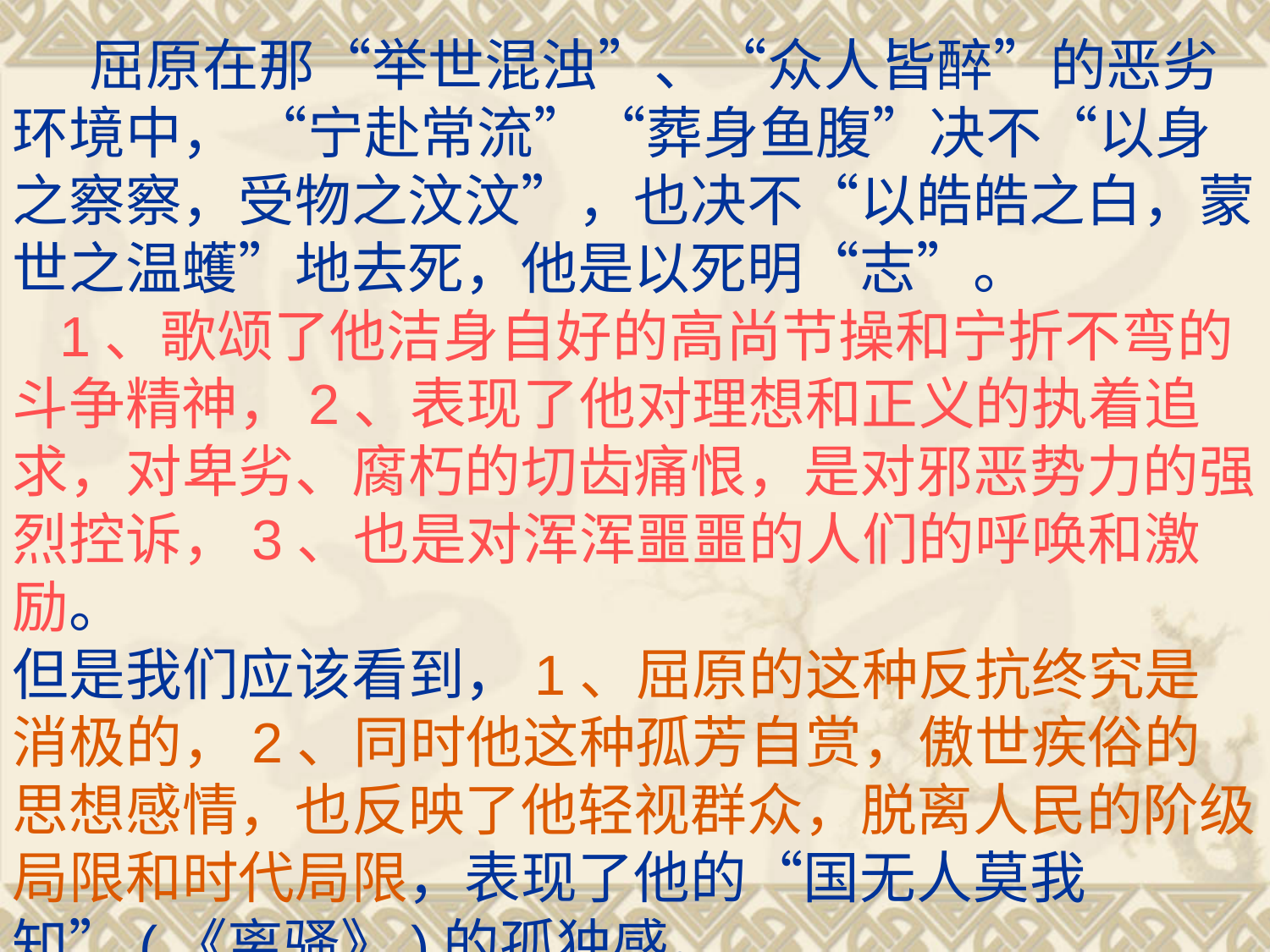

屈原在那“举世混浊”、“众人皆醉”的恶劣环境中， “宁赴常流”“葬身鱼腹”决不“以身之察察，受物之汶汶”，也决不“以皓皓之白，蒙世之温蠖”地去死，他是以死明“志”。
   1、歌颂了他洁身自好的高尚节操和宁折不弯的斗争精神，2、表现了他对理想和正义的执着追求，对卑劣、腐朽的切齿痛恨，是对邪恶势力的强烈控诉，3、也是对浑浑噩噩的人们的呼唤和激励。
但是我们应该看到，1、屈原的这种反抗终究是消极的，2、同时他这种孤芳自赏，傲世疾俗的思想感情，也反映了他轻视群众，脱离人民的阶级局限和时代局限，表现了他的“国无人莫我知”(《离骚》)的孤独感。